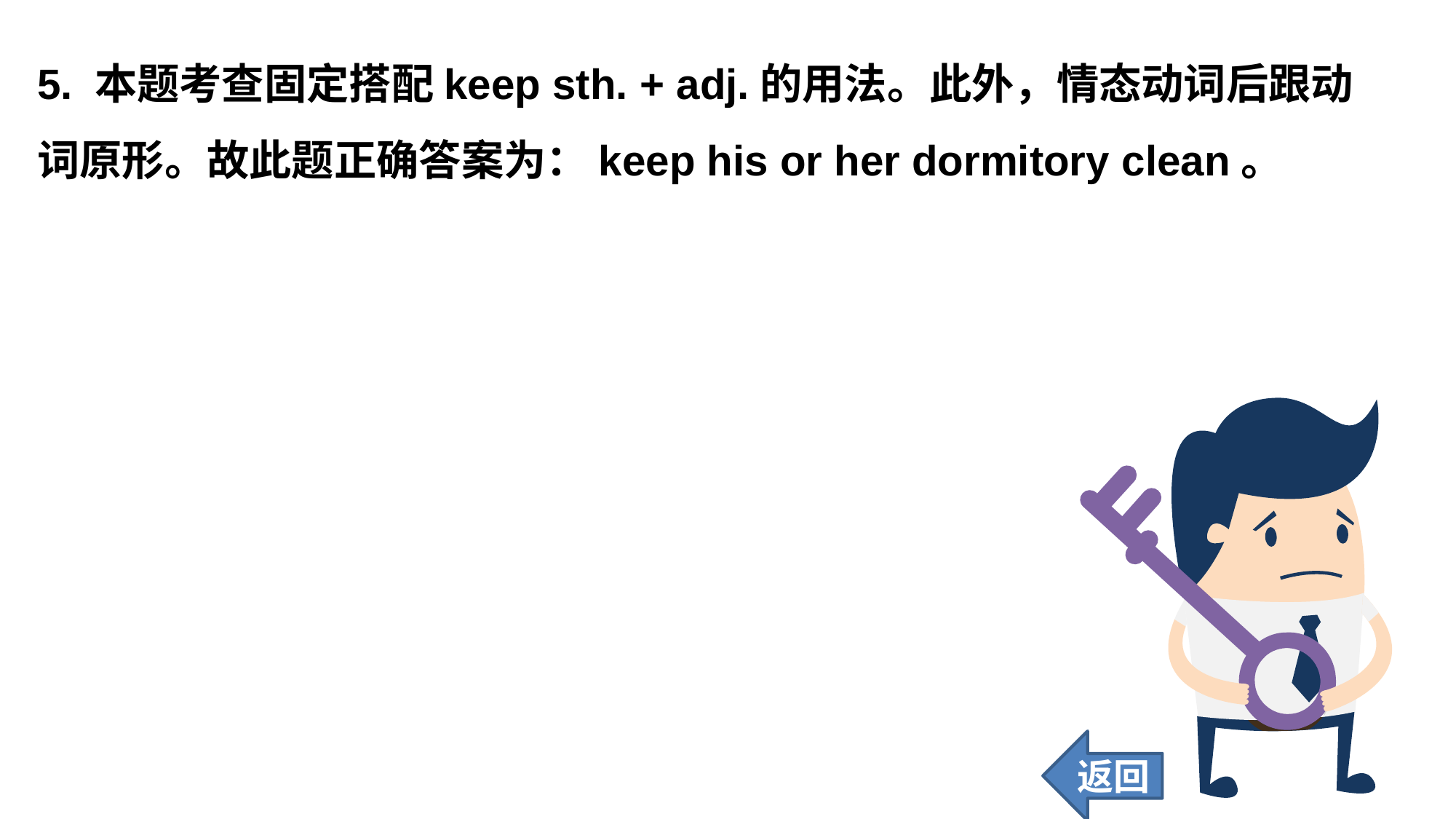

5. 本题考查固定搭配keep sth. + adj.的用法。此外，情态动词后跟动词原形。故此题正确答案为：keep his or her dormitory clean。

返回
44